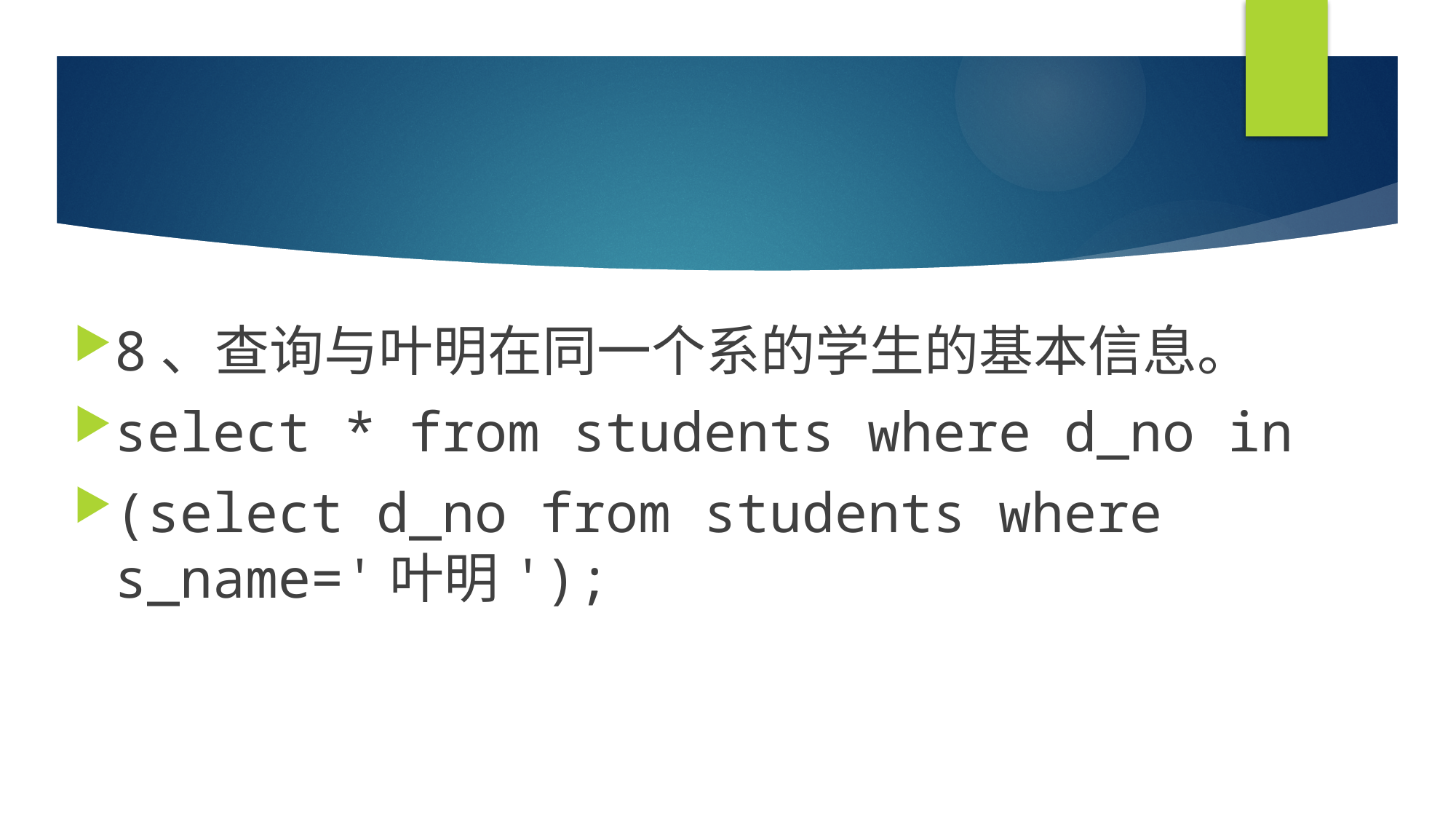

#
8、查询与叶明在同一个系的学生的基本信息。
select * from students where d_no in
(select d_no from students where s_name='叶明');